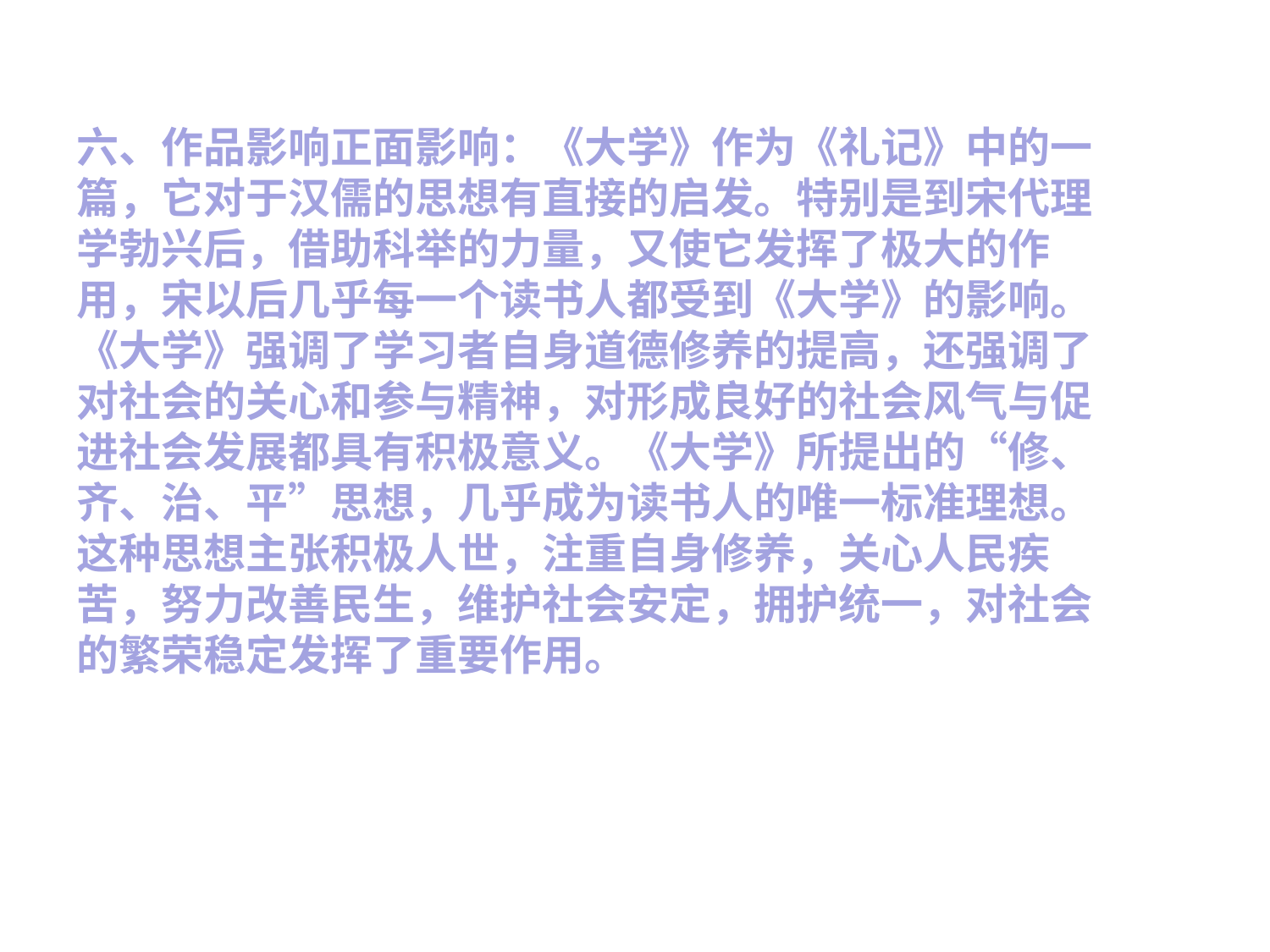

六、作品影响正面影响：《大学》作为《礼记》中的一篇，它对于汉儒的思想有直接的启发。特别是到宋代理学勃兴后，借助科举的力量，又使它发挥了极大的作用，宋以后几乎每一个读书人都受到《大学》的影响。《大学》强调了学习者自身道德修养的提高，还强调了对社会的关心和参与精神，对形成良好的社会风气与促进社会发展都具有积极意义。《大学》所提出的“修、齐、治、平”思想，几乎成为读书人的唯一标准理想。这种思想主张积极人世，注重自身修养，关心人民疾苦，努力改善民生，维护社会安定，拥护统一，对社会的繁荣稳定发挥了重要作用。